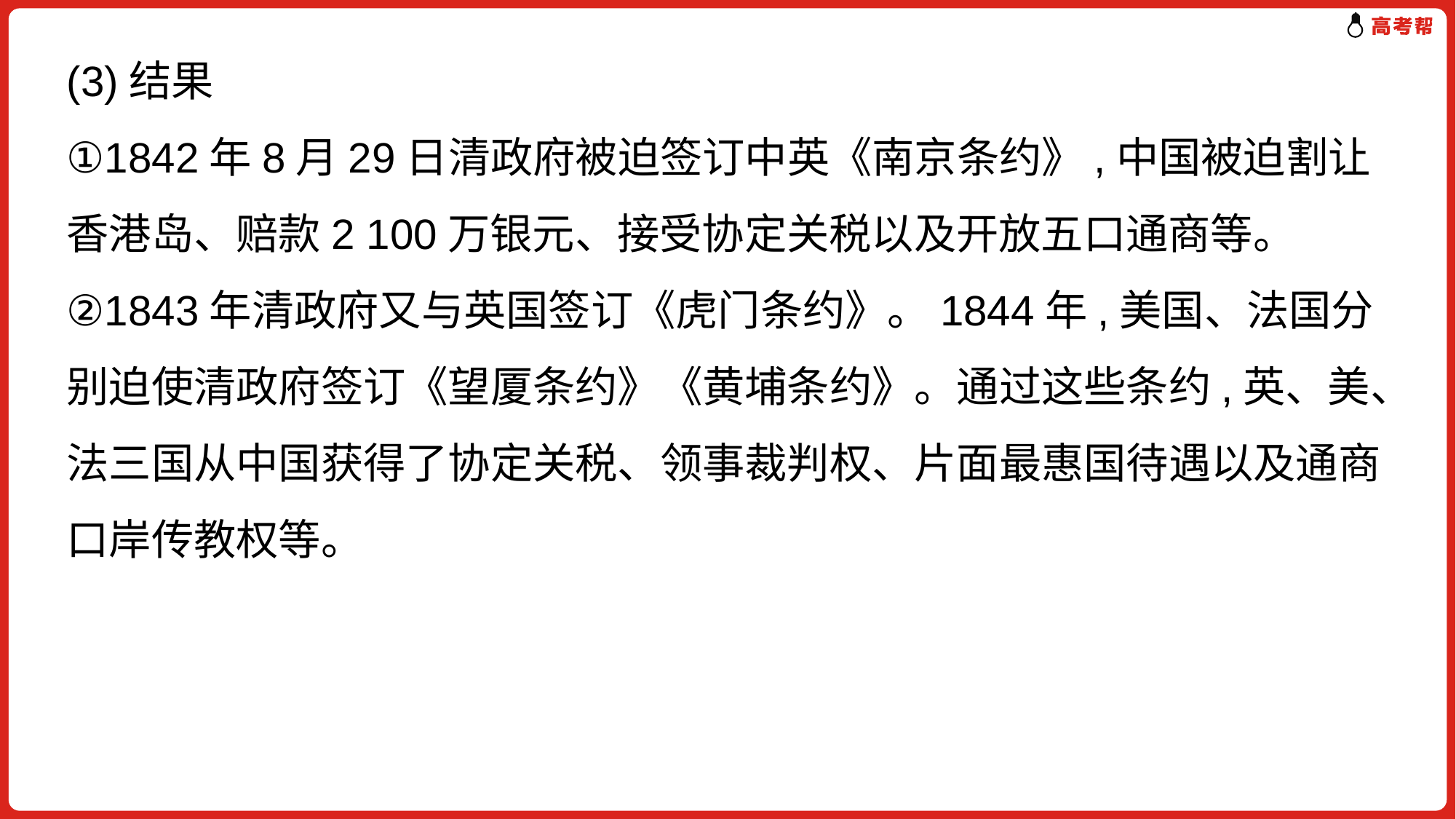

(3)结果
①1842年8月29日清政府被迫签订中英《南京条约》,中国被迫割让香港岛、赔款2 100万银元、接受协定关税以及开放五口通商等。
②1843年清政府又与英国签订《虎门条约》。1844年,美国、法国分别迫使清政府签订《望厦条约》《黄埔条约》。通过这些条约,英、美、法三国从中国获得了协定关税、领事裁判权、片面最惠国待遇以及通商口岸传教权等。